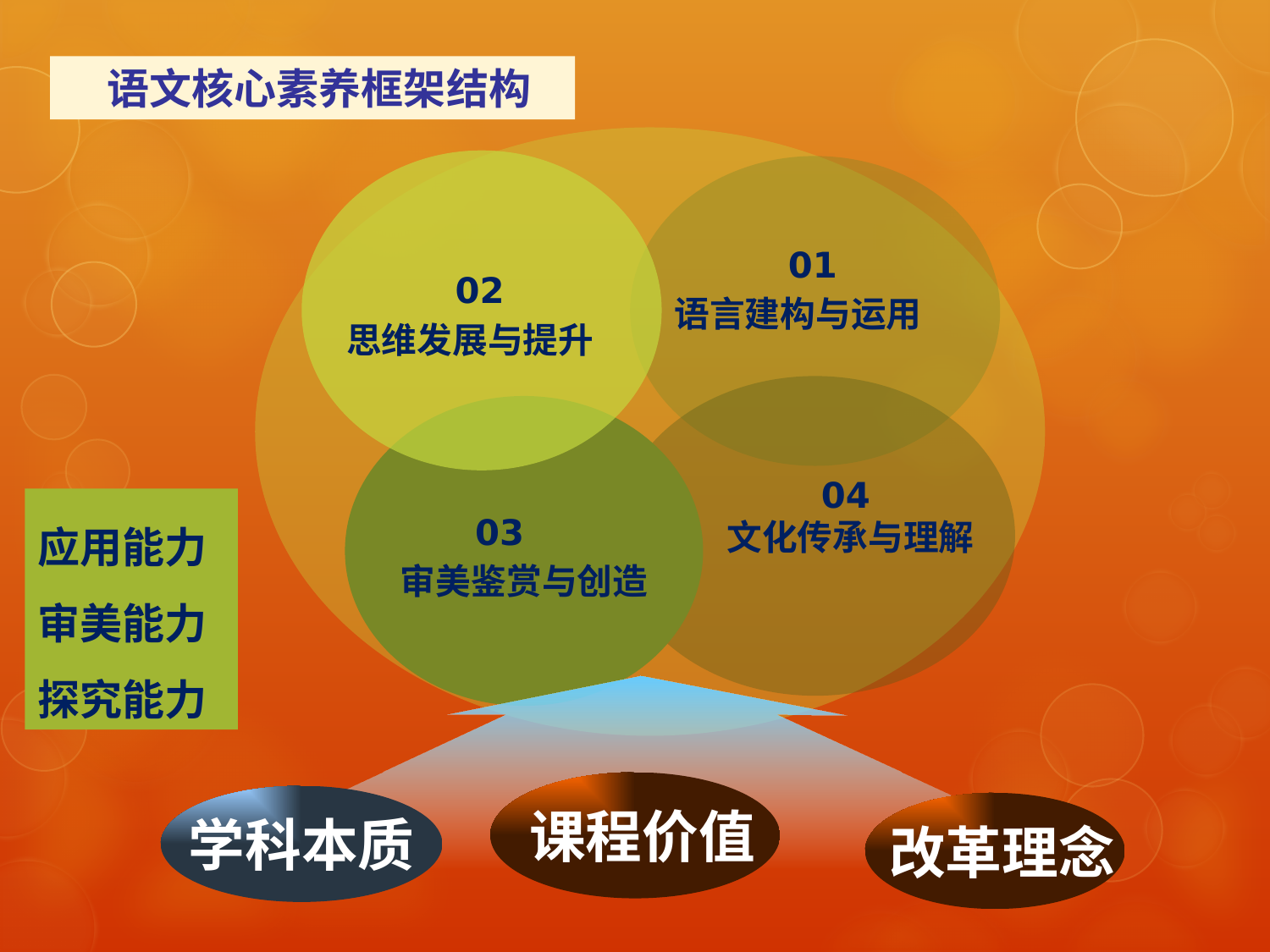

语文核心素养框架结构

   01
语言建构与运用
  02
思维发展与提升
           04
    文化传承与理解

应用能力
审美能力
探究能力
03
审美鉴赏与创造

 课程价值
学科本质
 改革理念